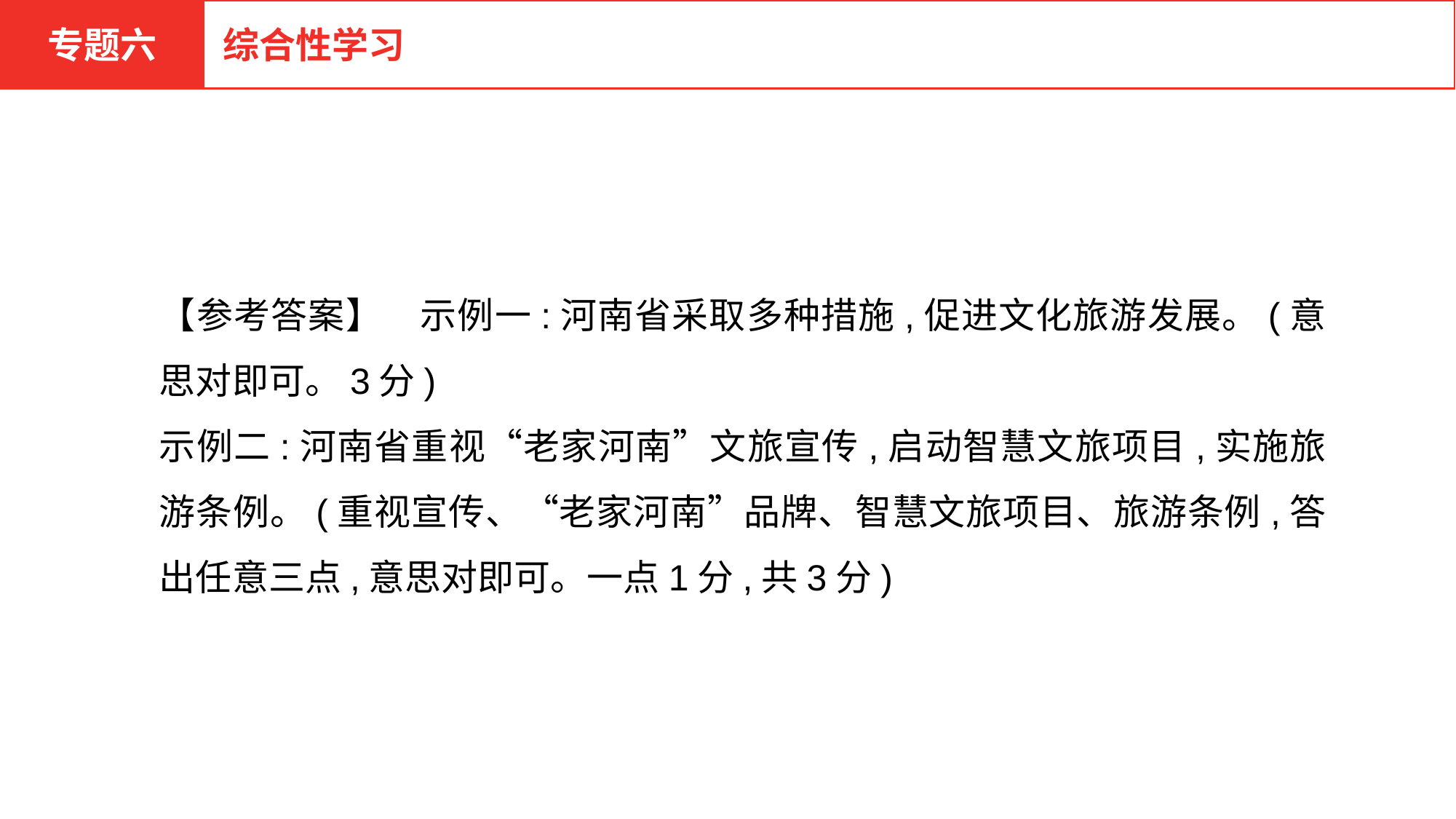

专题六
综合性学习
【参考答案】　示例一:河南省采取多种措施,促进文化旅游发展。(意思对即可。3分)
示例二:河南省重视“老家河南”文旅宣传,启动智慧文旅项目,实施旅游条例。(重视宣传、“老家河南”品牌、智慧文旅项目、旅游条例,答出任意三点,意思对即可。一点1分,共3分)